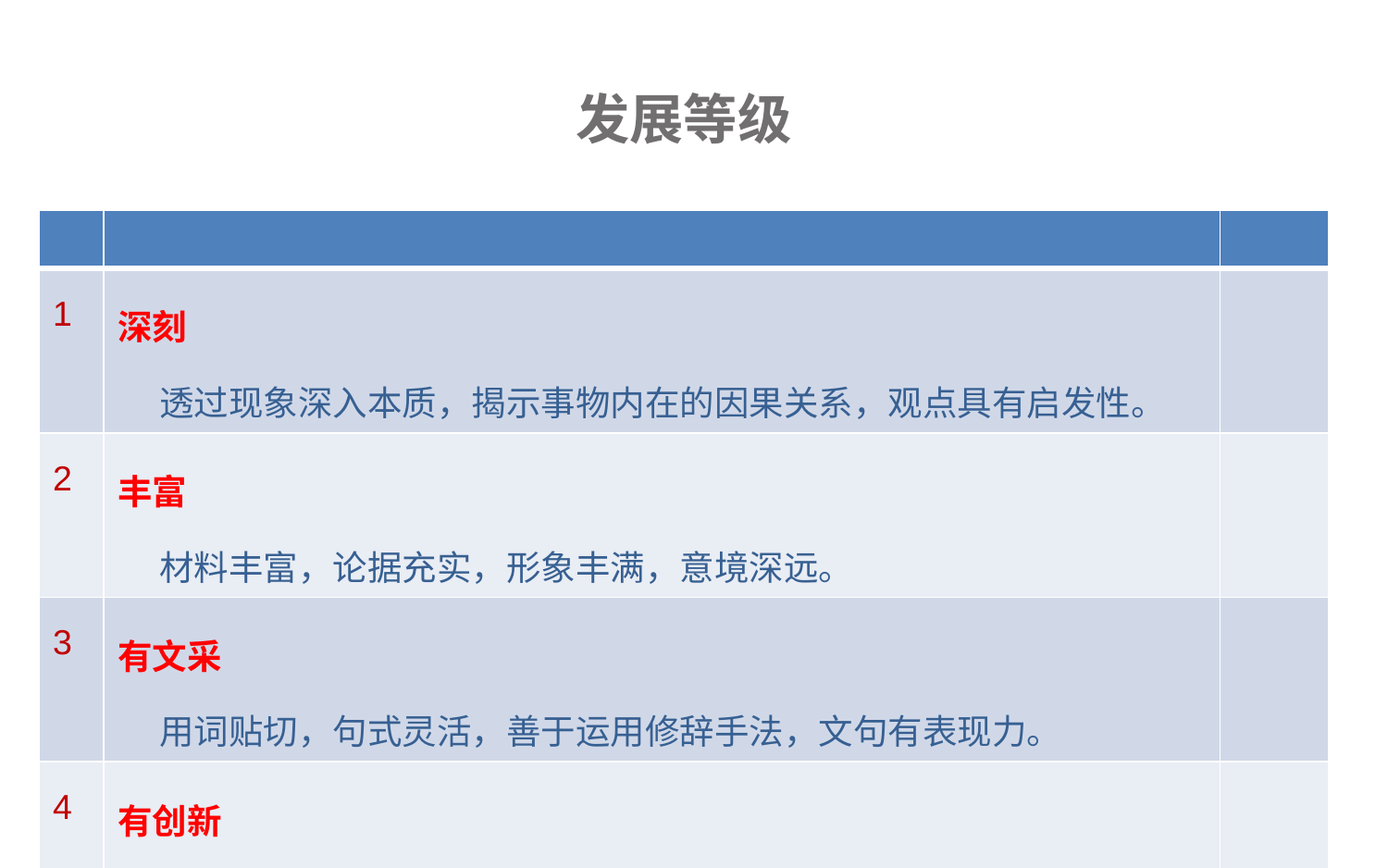

# 发展等级
|  |  |  |
| --- | --- | --- |
| 1 | 深刻 透过现象深入本质，揭示事物内在的因果关系，观点具有启发性。 |  |
| 2 | 丰富 材料丰富，论据充实，形象丰满，意境深远。 |  |
| 3 | 有文采 用词贴切，句式灵活，善于运用修辞手法，文句有表现力。 |  |
| 4 | 有创新 见解新颖，材料新鲜，构思新巧，推理想象有独到之处，有个性色彩。 |  |